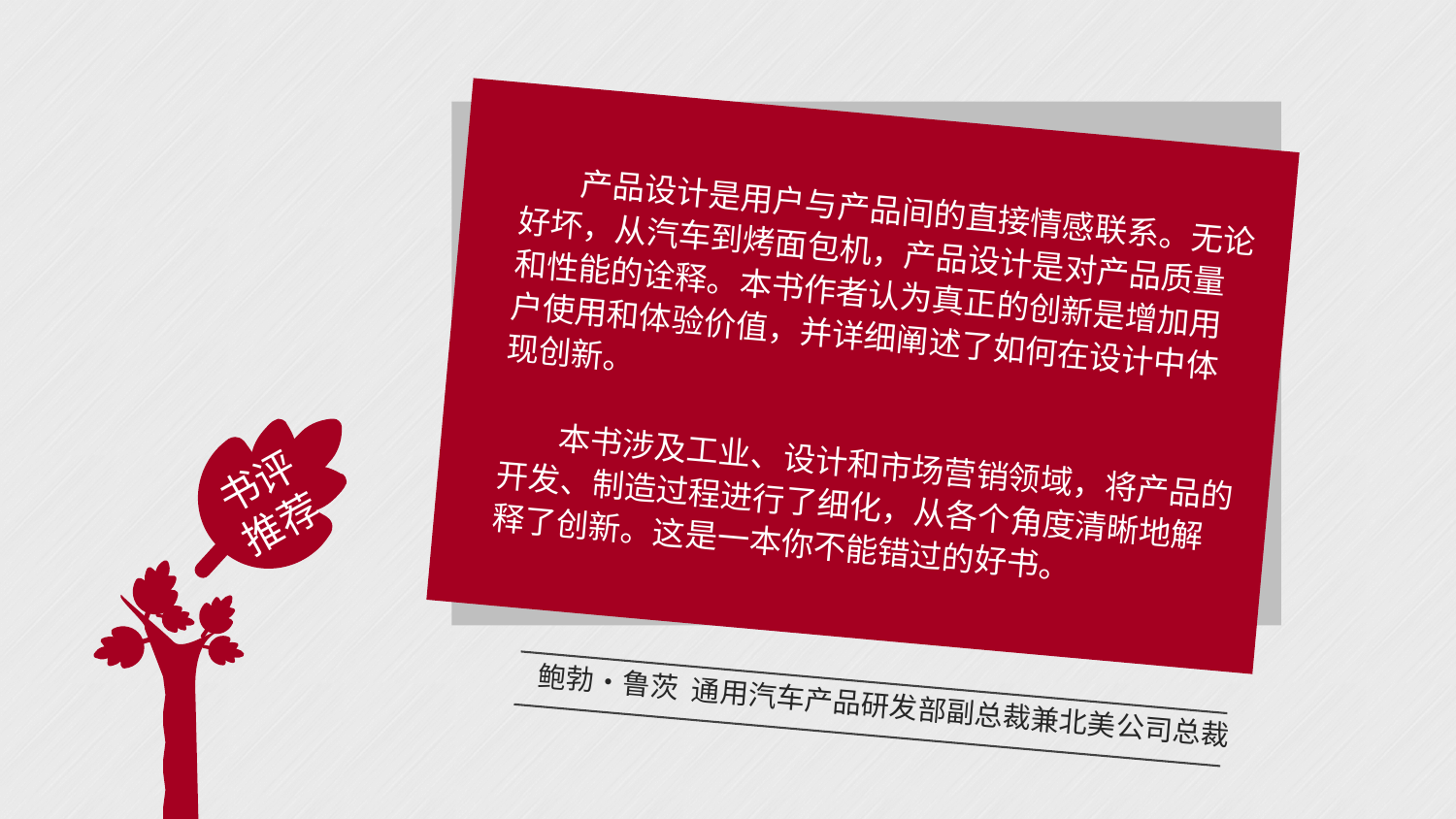

产品设计是用户与产品间的直接情感联系。无论好坏，从汽车到烤面包机，产品设计是对产品质量和性能的诠释。本书作者认为真正的创新是增加用户使用和体验价值，并详细阐述了如何在设计中体现创新。

       本书涉及工业、设计和市场营销领域，将产品的开发、制造过程进行了细化，从各个角度清晰地解释了创新。这是一本你不能错过的好书。

书评推荐

鲍勃•鲁茨  通用汽车产品研发部副总裁兼北美公司总裁